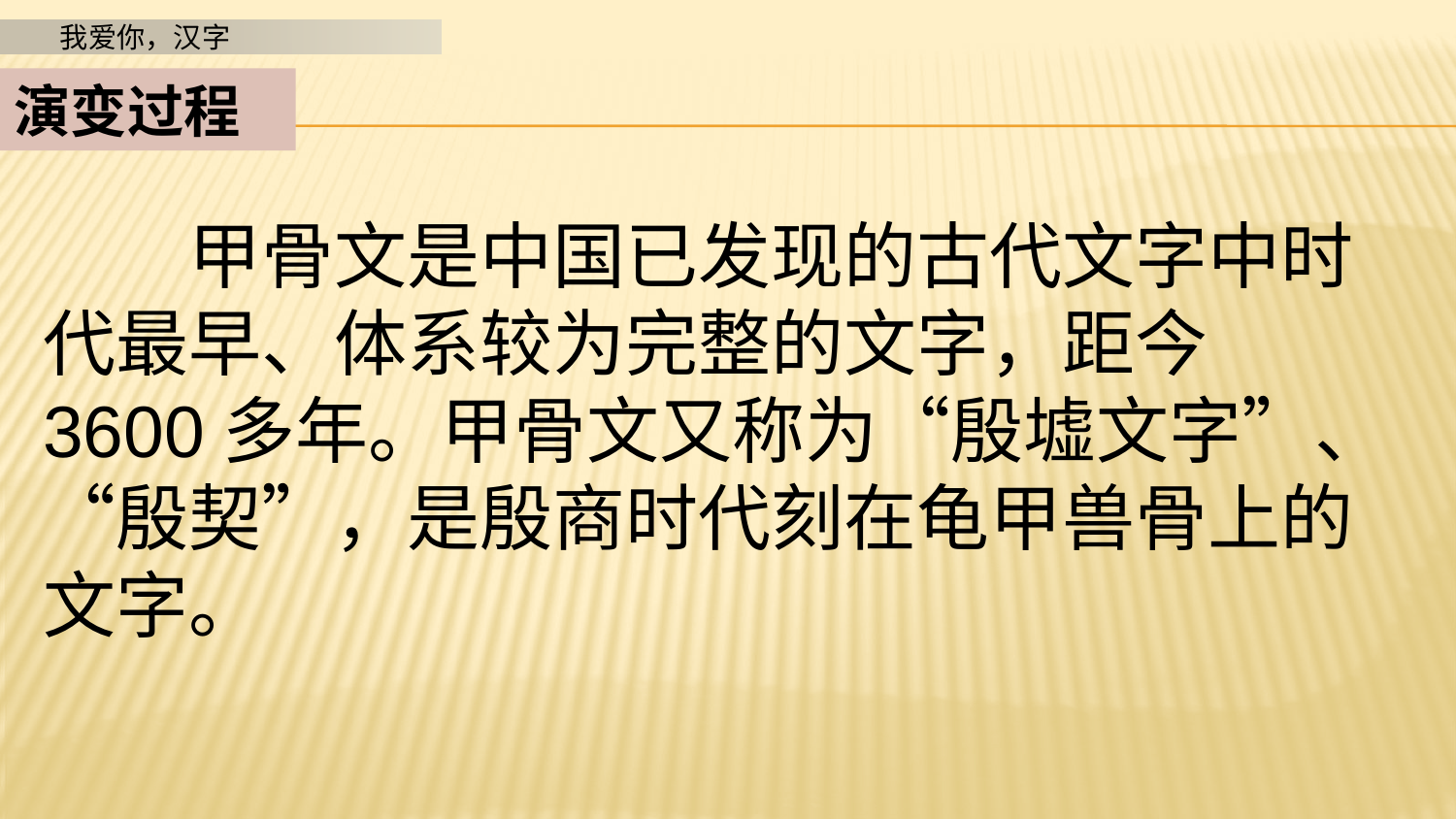

演变过程
　　甲骨文是中国已发现的古代文字中时代最早、体系较为完整的文字，距今3600多年。甲骨文又称为“殷墟文字”、“殷契”，是殷商时代刻在龟甲兽骨上的文字。